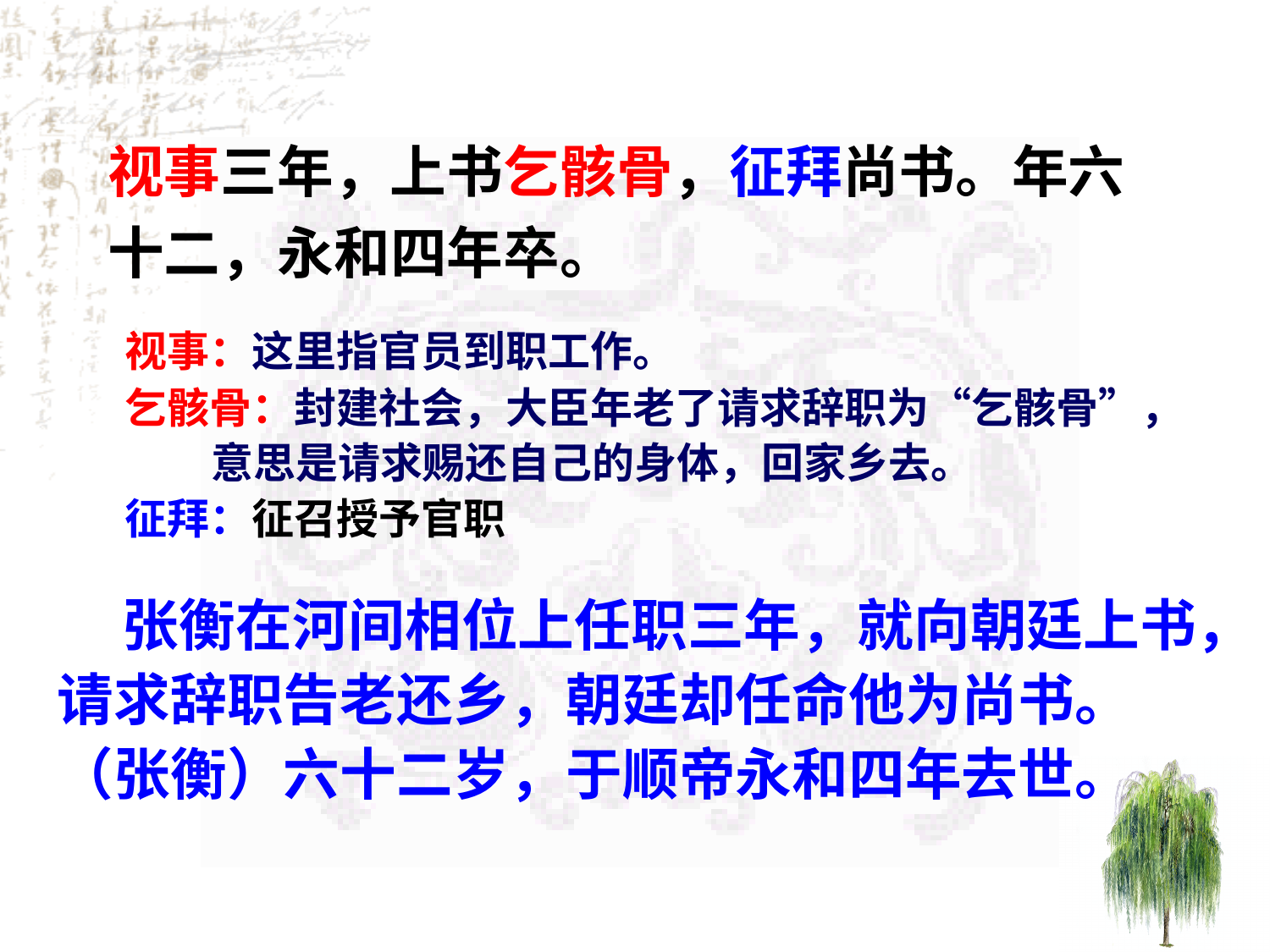

视事三年，上书乞骸骨，征拜尚书。年六
十二，永和四年卒。
视事：这里指官员到职工作。
乞骸骨：封建社会，大臣年老了请求辞职为“乞骸骨”，
        意思是请求赐还自己的身体，回家乡去。
征拜：征召授予官职
    张衡在河间相位上任职三年，就向朝廷上书，请求辞职告老还乡，朝廷却任命他为尚书。（张衡）六十二岁，于顺帝永和四年去世。